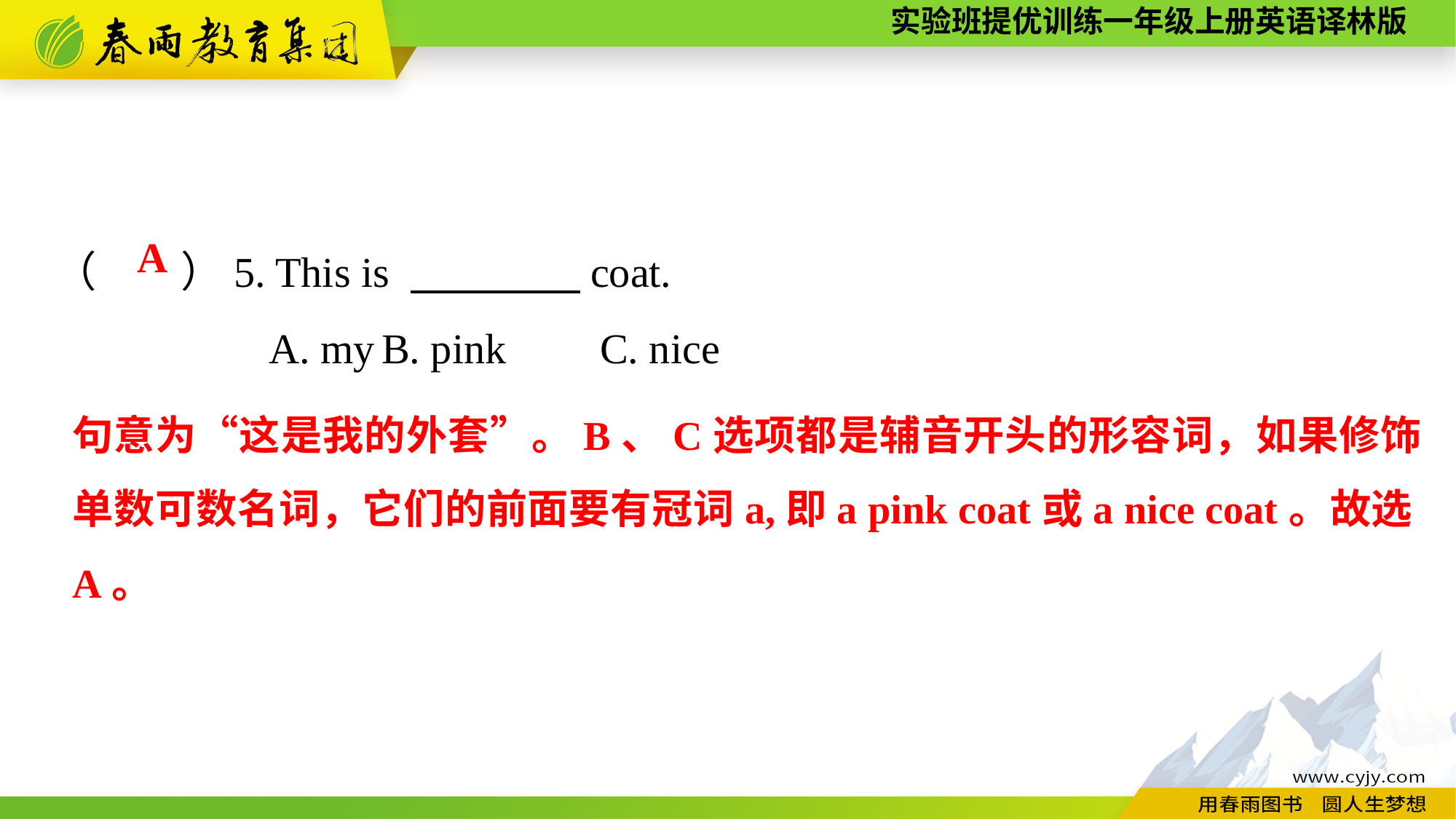

（　　）5. This is 　　　　coat.
A. my	B. pink	C. nice
A
句意为“这是我的外套”。B、C选项都是辅音开头的形容词，如果修饰单数可数名词，它们的前面要有冠词a,即a pink coat或a nice coat。故选A。